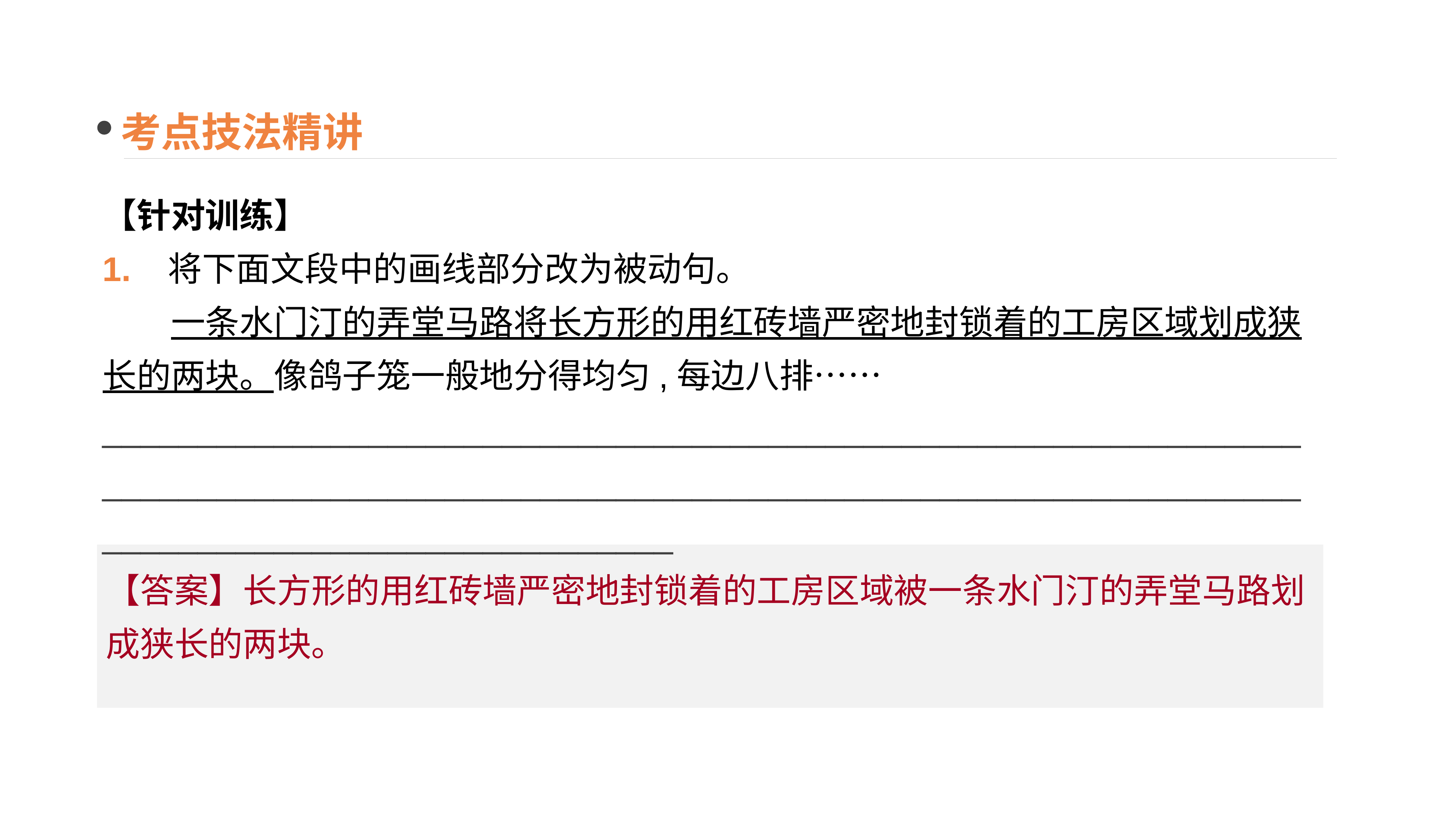

考点技法精讲

【针对训练】
1.   将下面文段中的画线部分改为被动句。
　　一条水门汀的弄堂马路将长方形的用红砖墙严密地封锁着的工房区域划成狭长的两块。像鸽子笼一般地分得均匀,每边八排……
____________________________________________________________________________________________________________________________________________________________

【答案】长方形的用红砖墙严密地封锁着的工房区域被一条水门汀的弄堂马路划成狭长的两块。